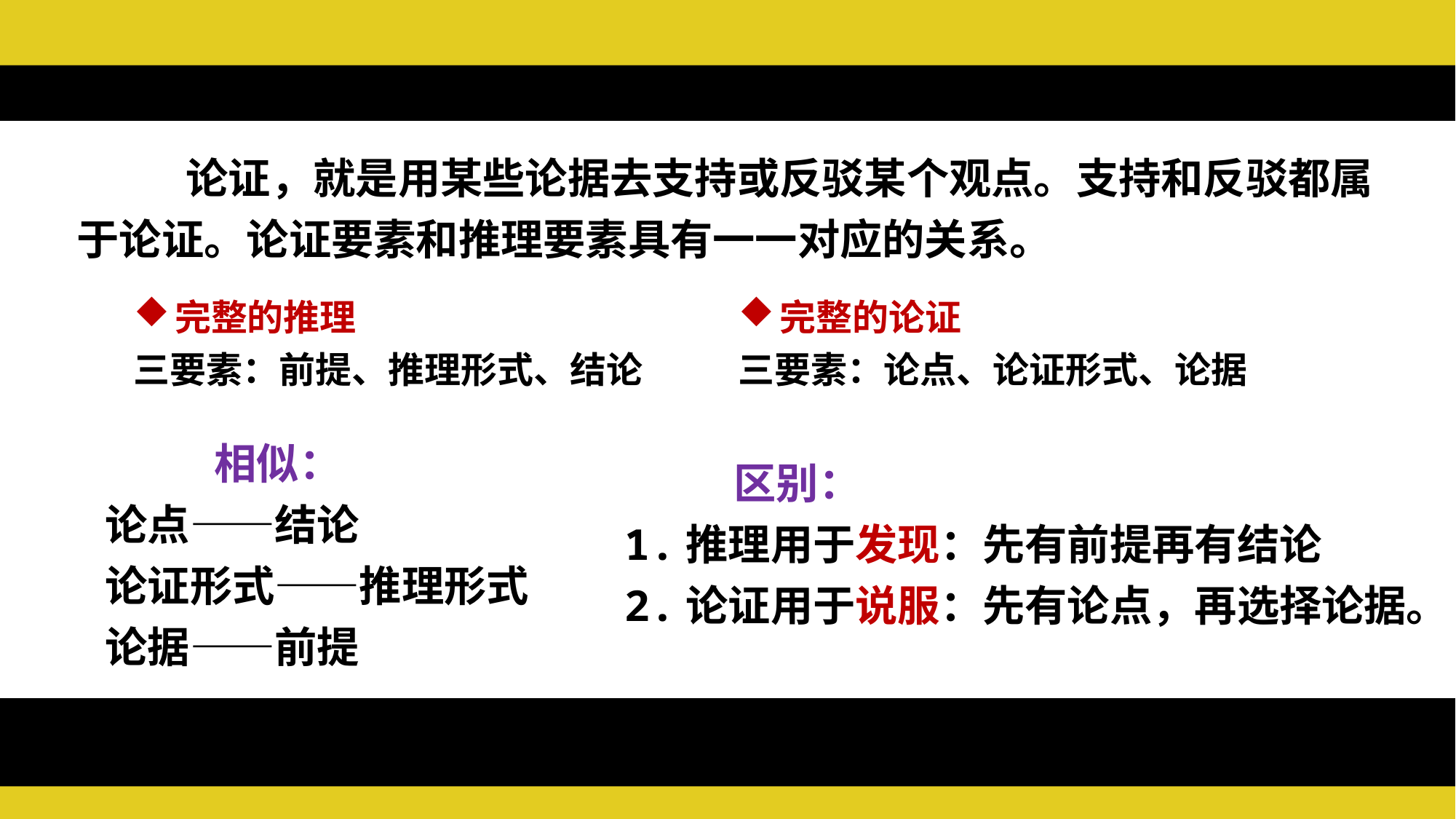

论证，就是用某些论据去支持或反驳某个观点。支持和反驳都属于论证。论证要素和推理要素具有一一对应的关系。
完整的推理
三要素：前提、推理形式、结论
完整的论证
三要素：论点、论证形式、论据
	相似：
论点——结论
论证形式——推理形式
论据——前提
	区别：
1.推理用于发现：先有前提再有结论
2.论证用于说服：先有论点，再选择论据。